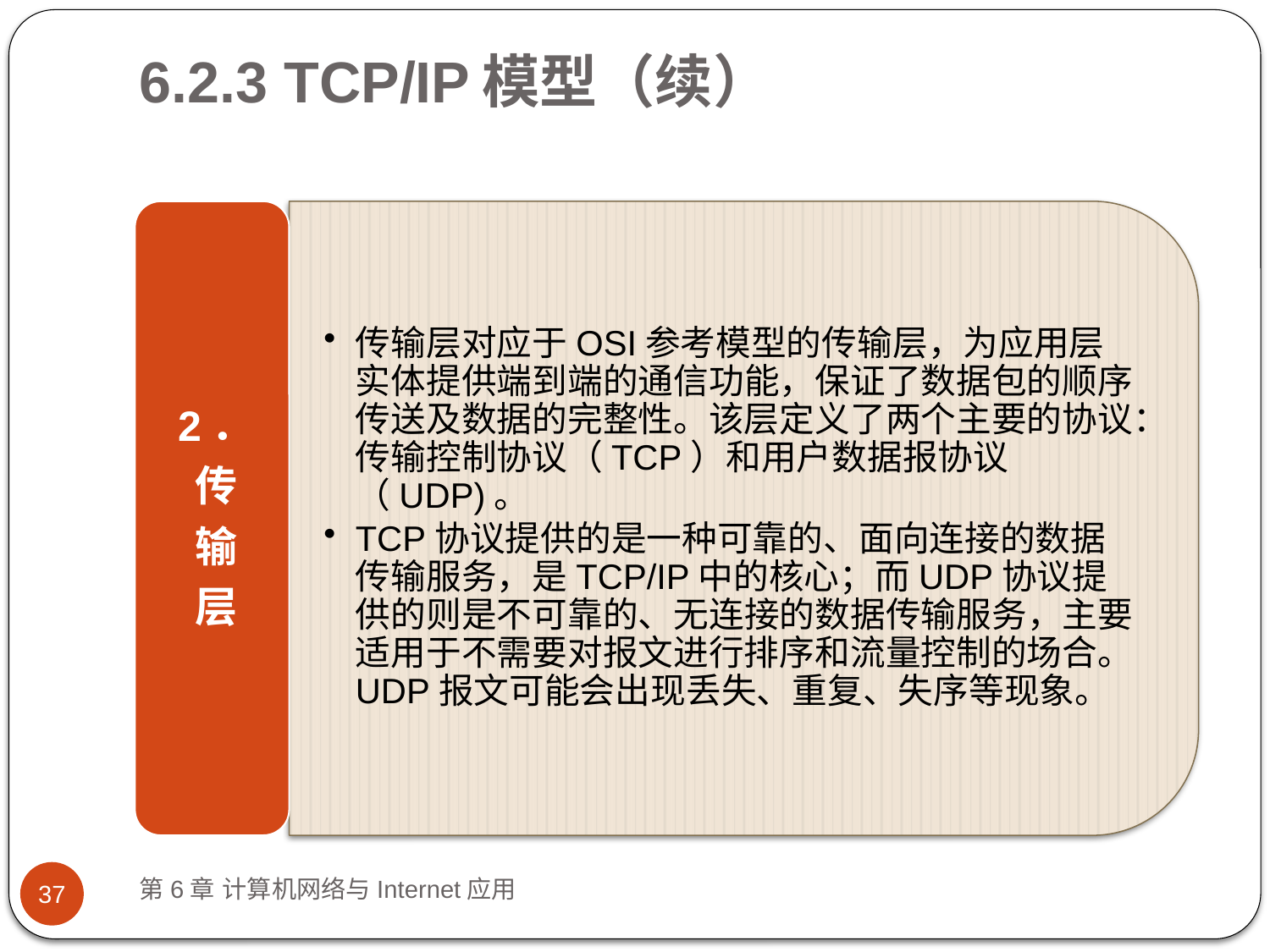

# 6.2.3 TCP/IP模型（续）
传输层对应于OSI参考模型的传输层，为应用层实体提供端到端的通信功能，保证了数据包的顺序传送及数据的完整性。该层定义了两个主要的协议：传输控制协议（TCP）和用户数据报协议（UDP)。
TCP协议提供的是一种可靠的、面向连接的数据传输服务，是TCP/IP中的核心；而UDP协议提供的则是不可靠的、无连接的数据传输服务，主要适用于不需要对报文进行排序和流量控制的场合。UDP报文可能会出现丢失、重复、失序等现象。
2．
传
输
层
第6章 计算机网络与Internet应用
37